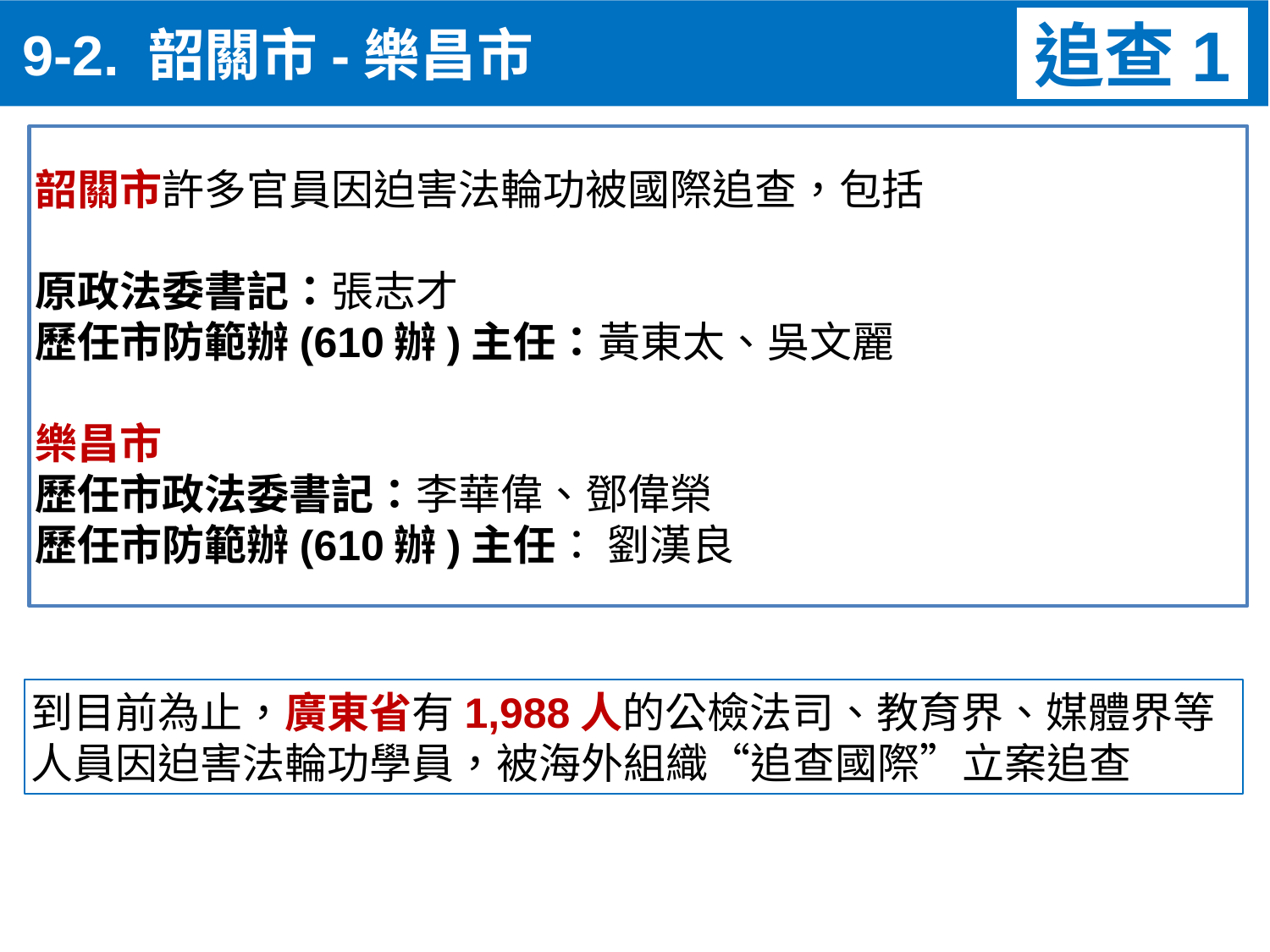

追查1

 9-2. 韶關市-樂昌市

韶關市許多官員因迫害法輪功被國際追查，包括

原政法委書記：張志才
歷任市防範辦(610辦)主任：黃東太、吳文麗

樂昌市
歷任市政法委書記：李華偉、鄧偉榮
歷任市防範辦(610辦)主任： 劉漢良
到目前為止，廣東省有1,988人的公檢法司、教育界、媒體界等人員因迫害法輪功學員，被海外組織“追查國際”立案追查